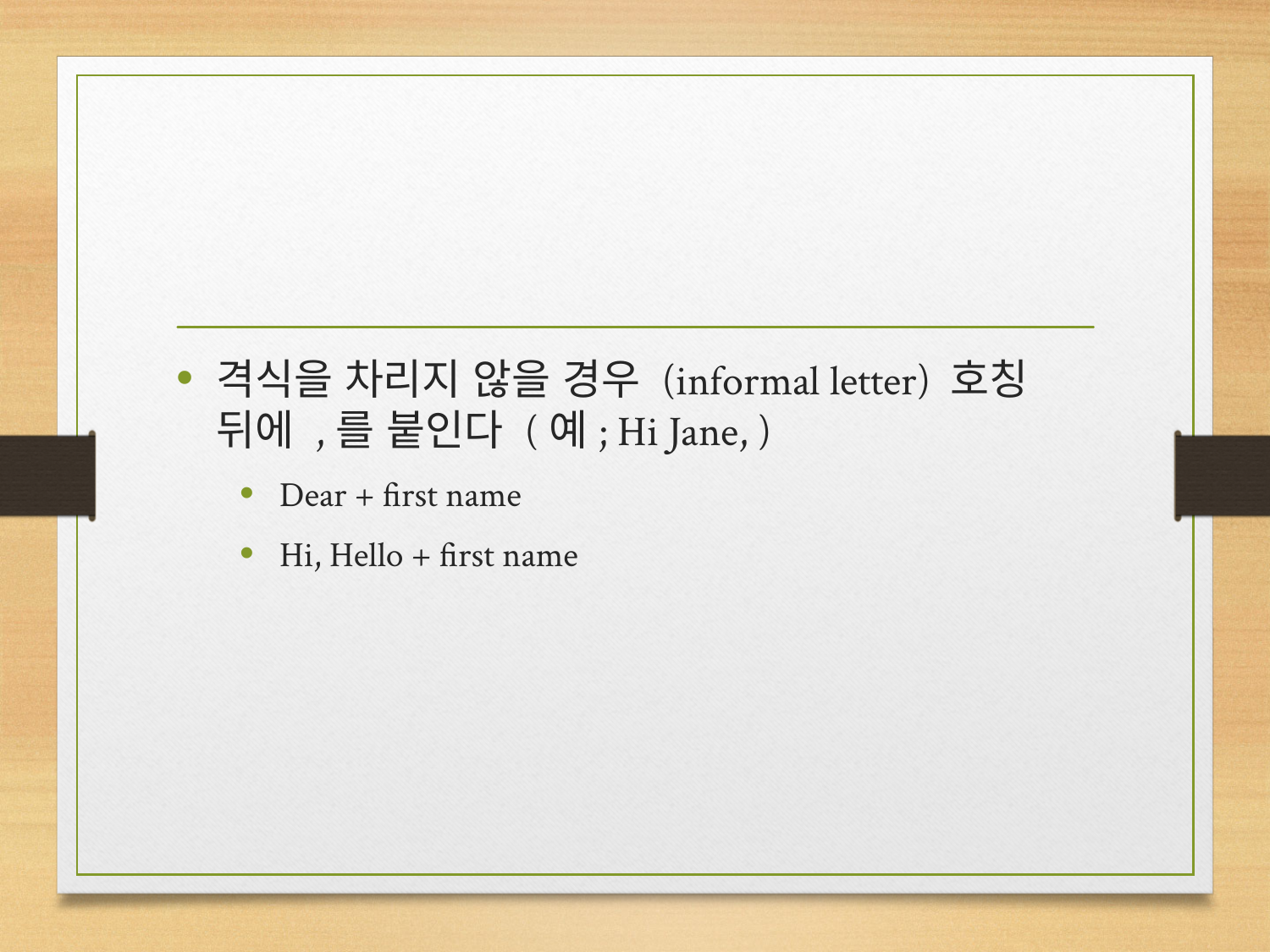

#
격식을 차리지 않을 경우 (informal letter) 호칭 뒤에 ,를 붙인다 (예; Hi Jane, )
Dear + first name
Hi, Hello + first name